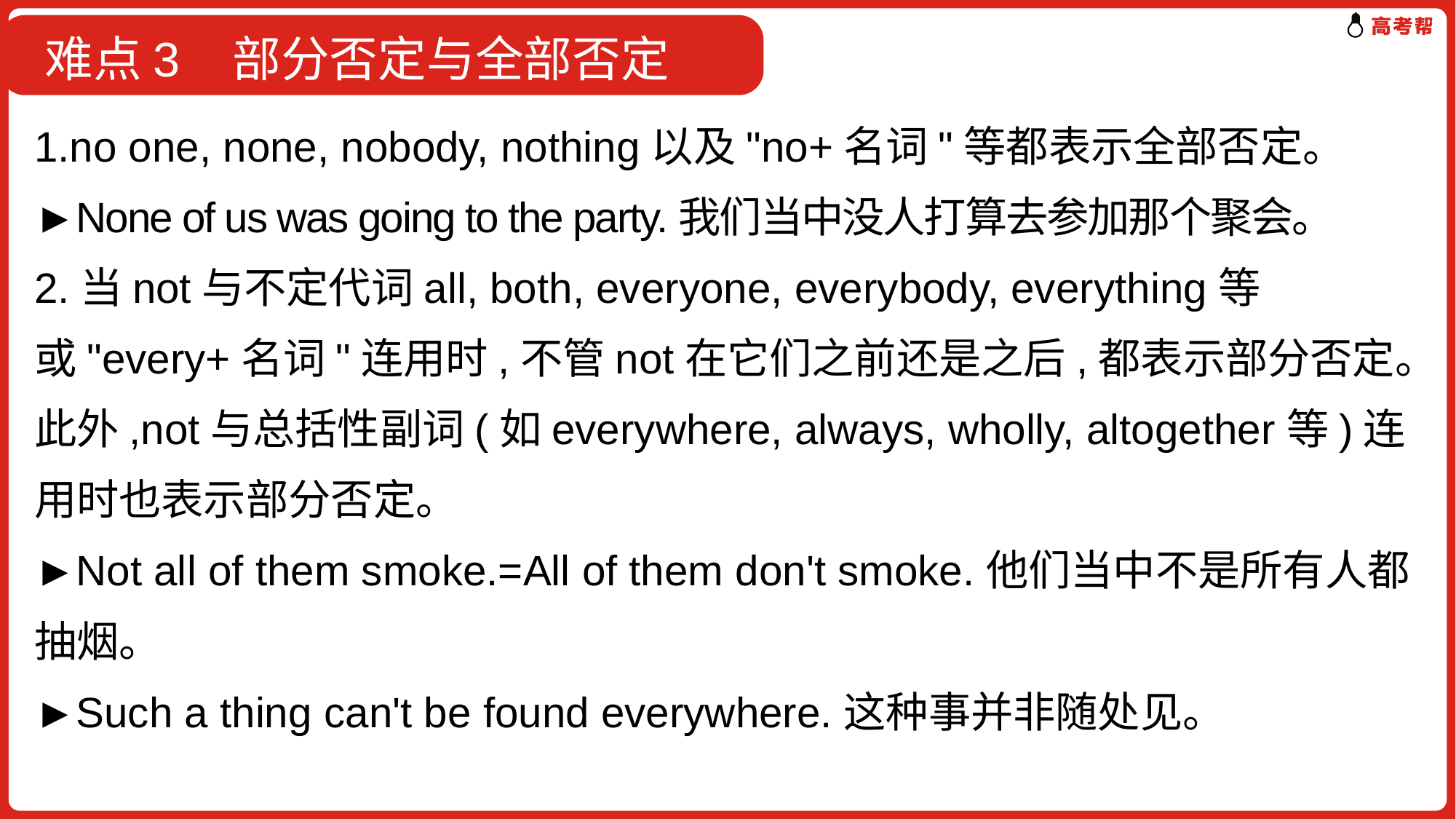

难点3   部分否定与全部否定
1.no one, none, nobody, nothing以及"no+名词"等都表示全部否定。
►None of us was going to the party.我们当中没人打算去参加那个聚会。
2.当not与不定代词all, both, everyone, everybody, everything等或"every+名词"连用时,不管not在它们之前还是之后,都表示部分否定。此外,not与总括性副词(如everywhere, always, wholly, altogether等)连用时也表示部分否定。
►Not all of them smoke.=All of them don't smoke.他们当中不是所有人都抽烟。
►Such a thing can't be found everywhere.这种事并非随处见。